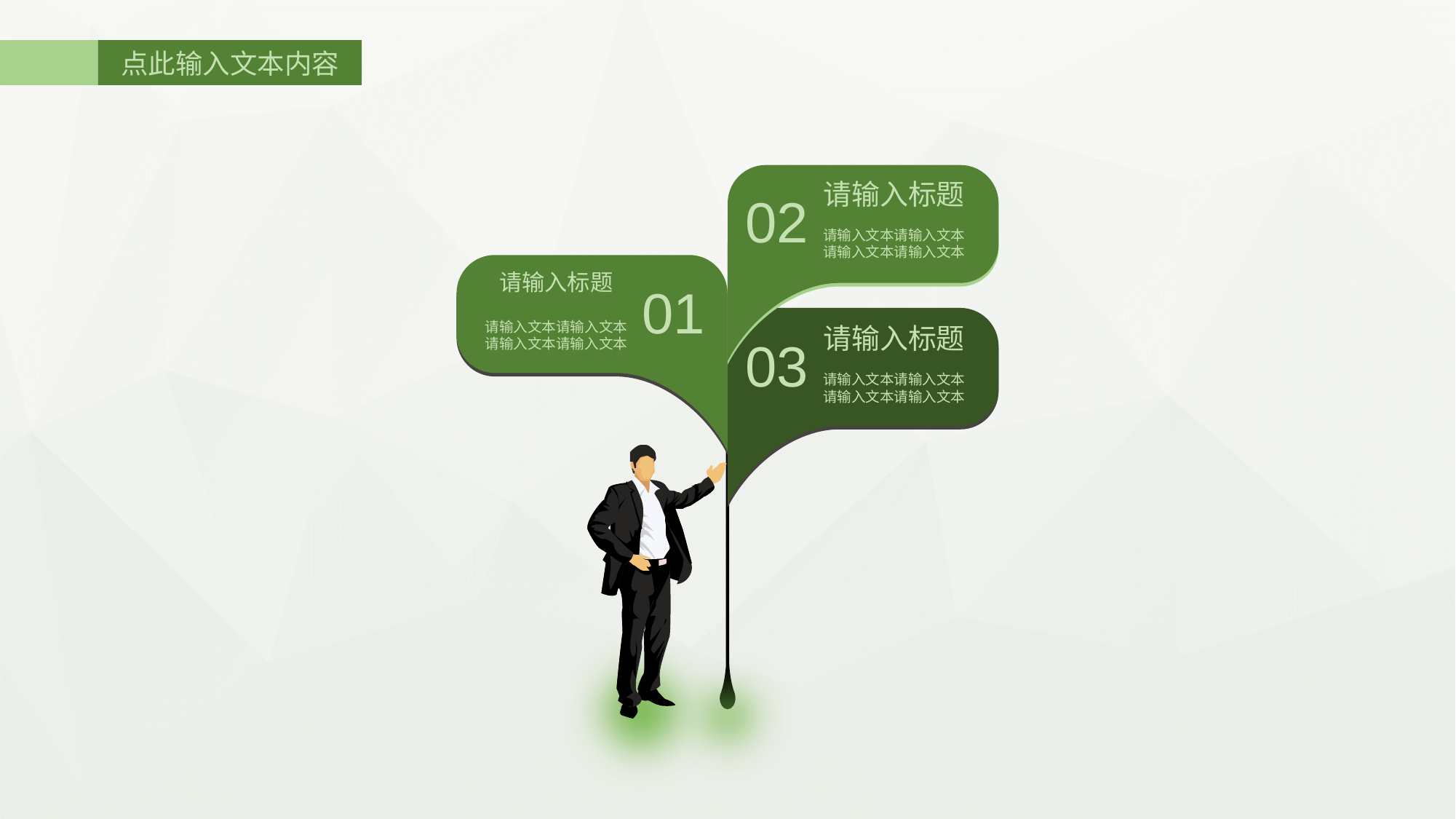

点此输入文本内容

请输入标题
02
请输入文本请输入文本
请输入文本请输入文本
请输入标题
01
请输入文本请输入文本
请输入文本请输入文本
请输入标题
03
请输入文本请输入文本
请输入文本请输入文本